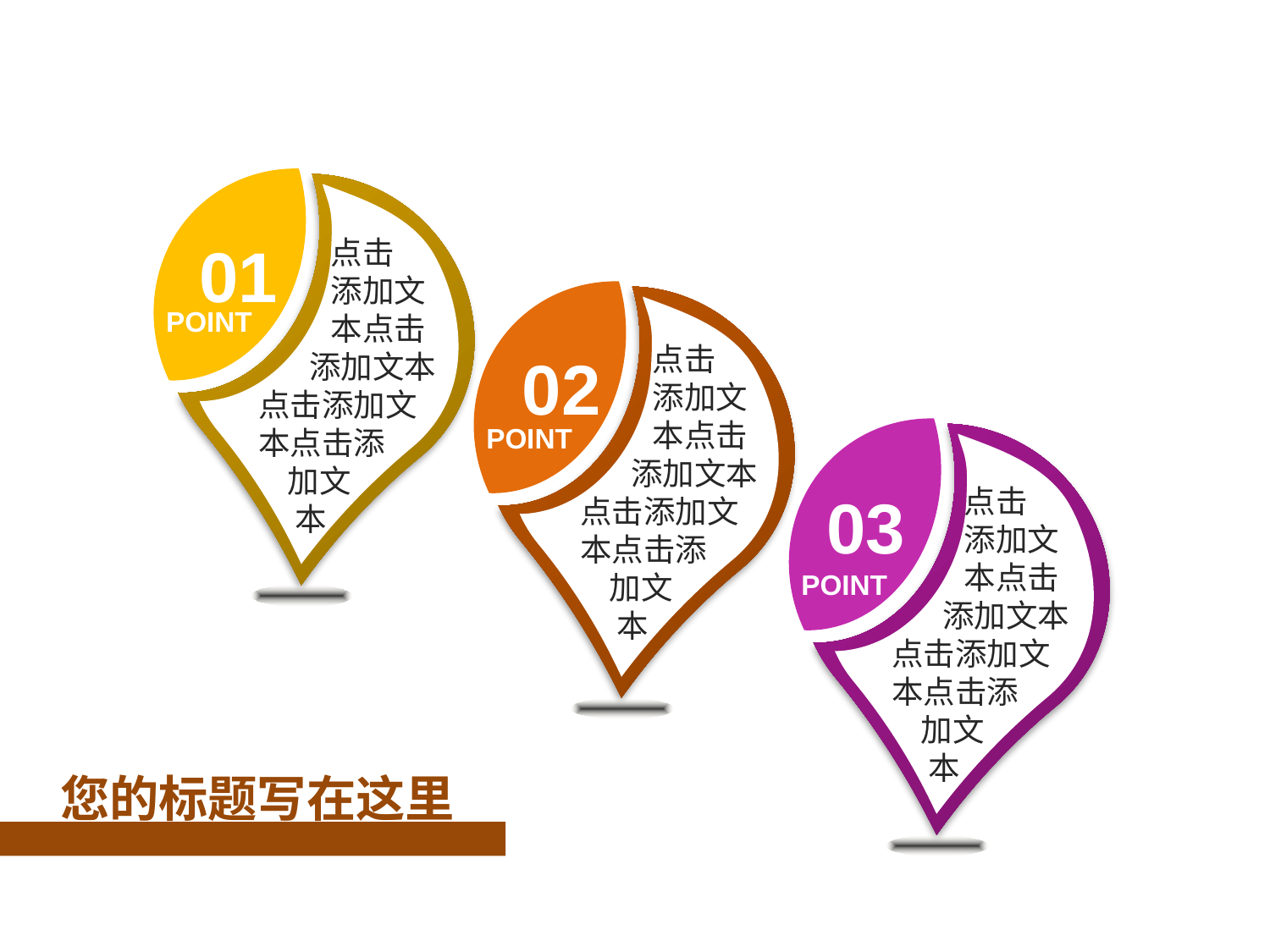

01

         点击
         添加文
         本点击
      添加文本
点击添加文
本点击添
   加文
    本

POINT
02

         点击
         添加文
         本点击
      添加文本
点击添加文
本点击添
   加文
    本

POINT

03

         点击
         添加文
         本点击
      添加文本
点击添加文
本点击添
   加文
    本
POINT

您的标题写在这里